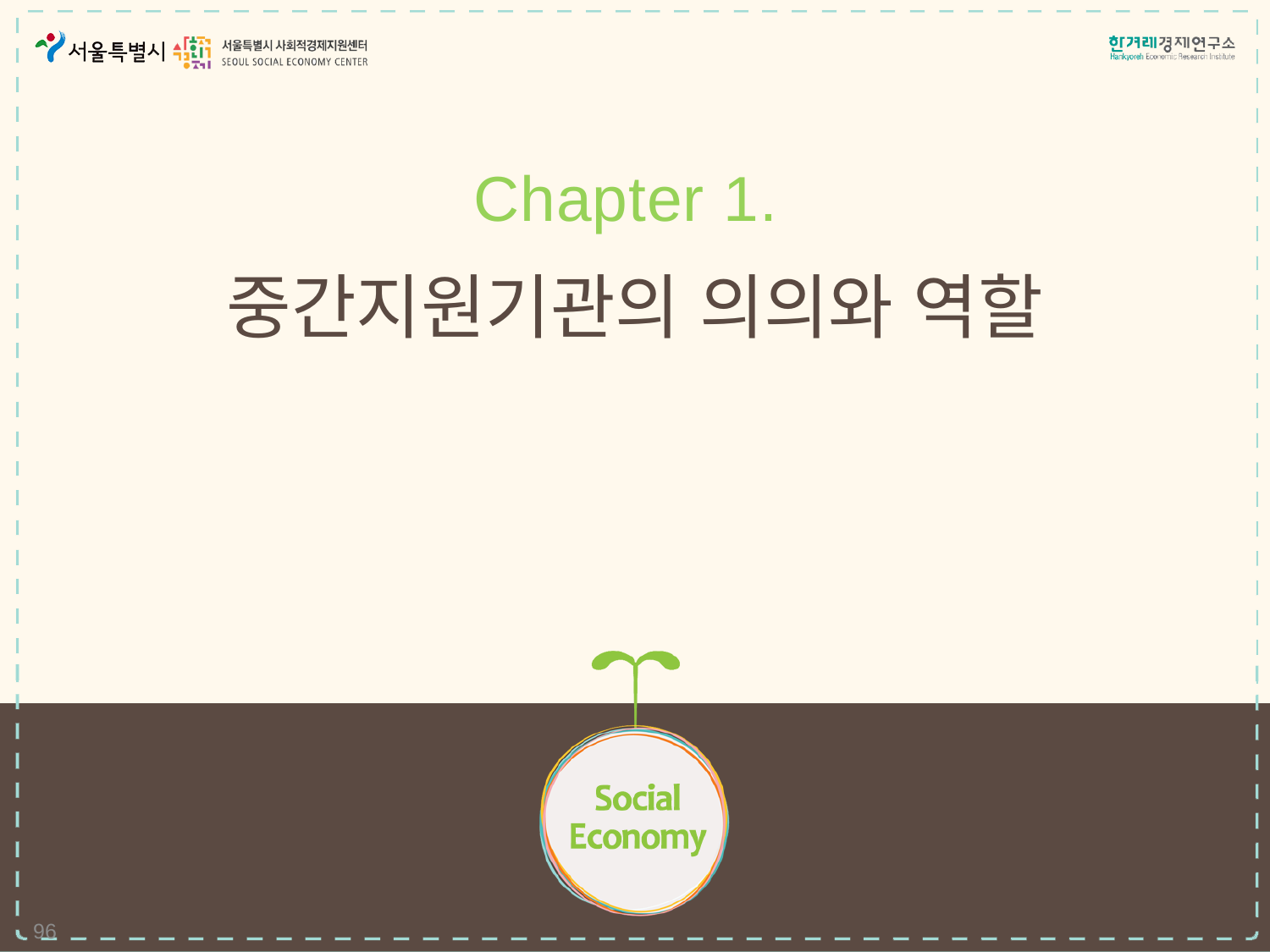

Chapter 1.
# 중간지원기관의 의의와 역할
96